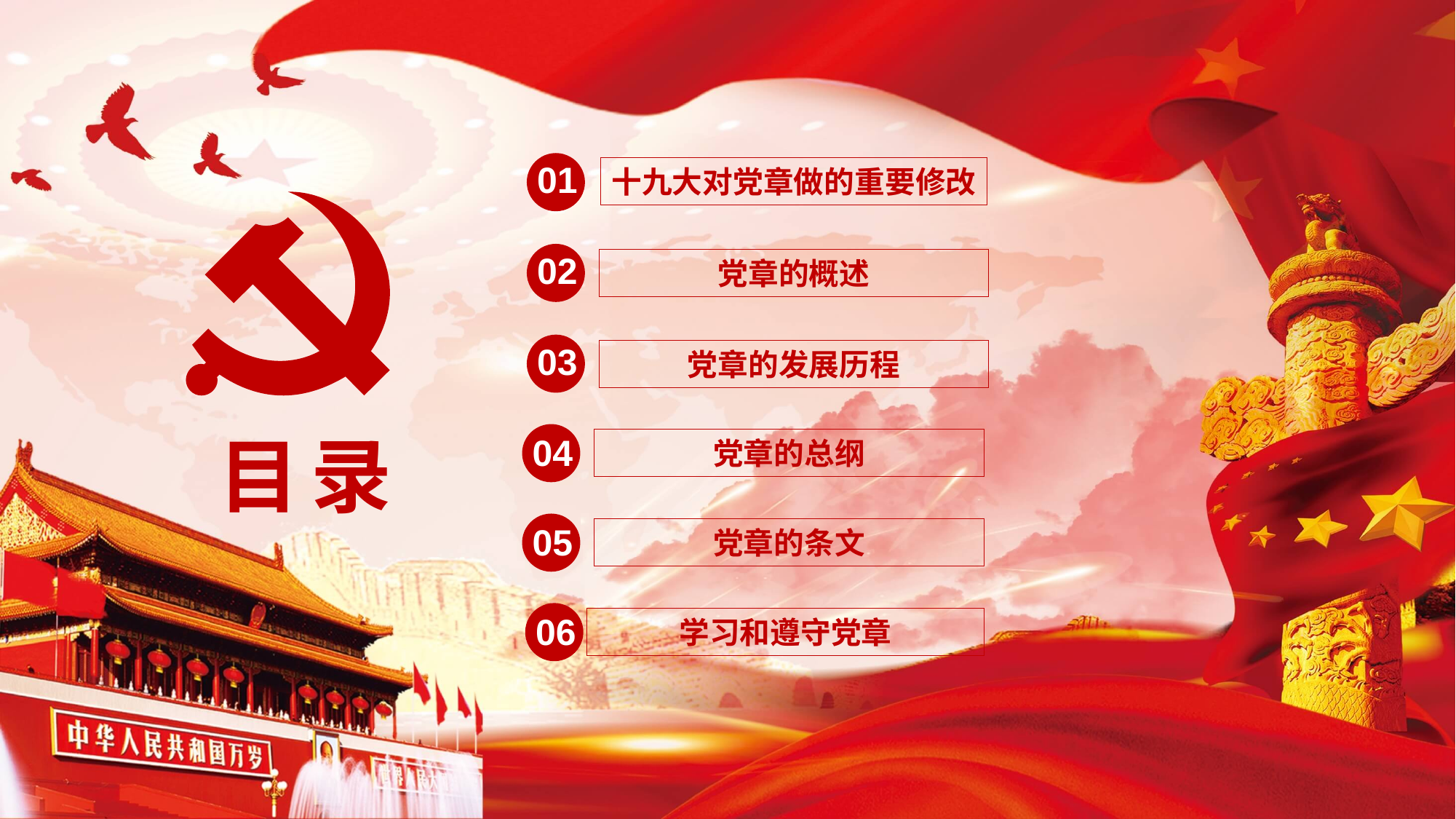

01
十九大对党章做的重要修改

02
党章的概述

03
党章的发展历程

目录

04
党章的总纲

05
党章的条文

06
学习和遵守党章